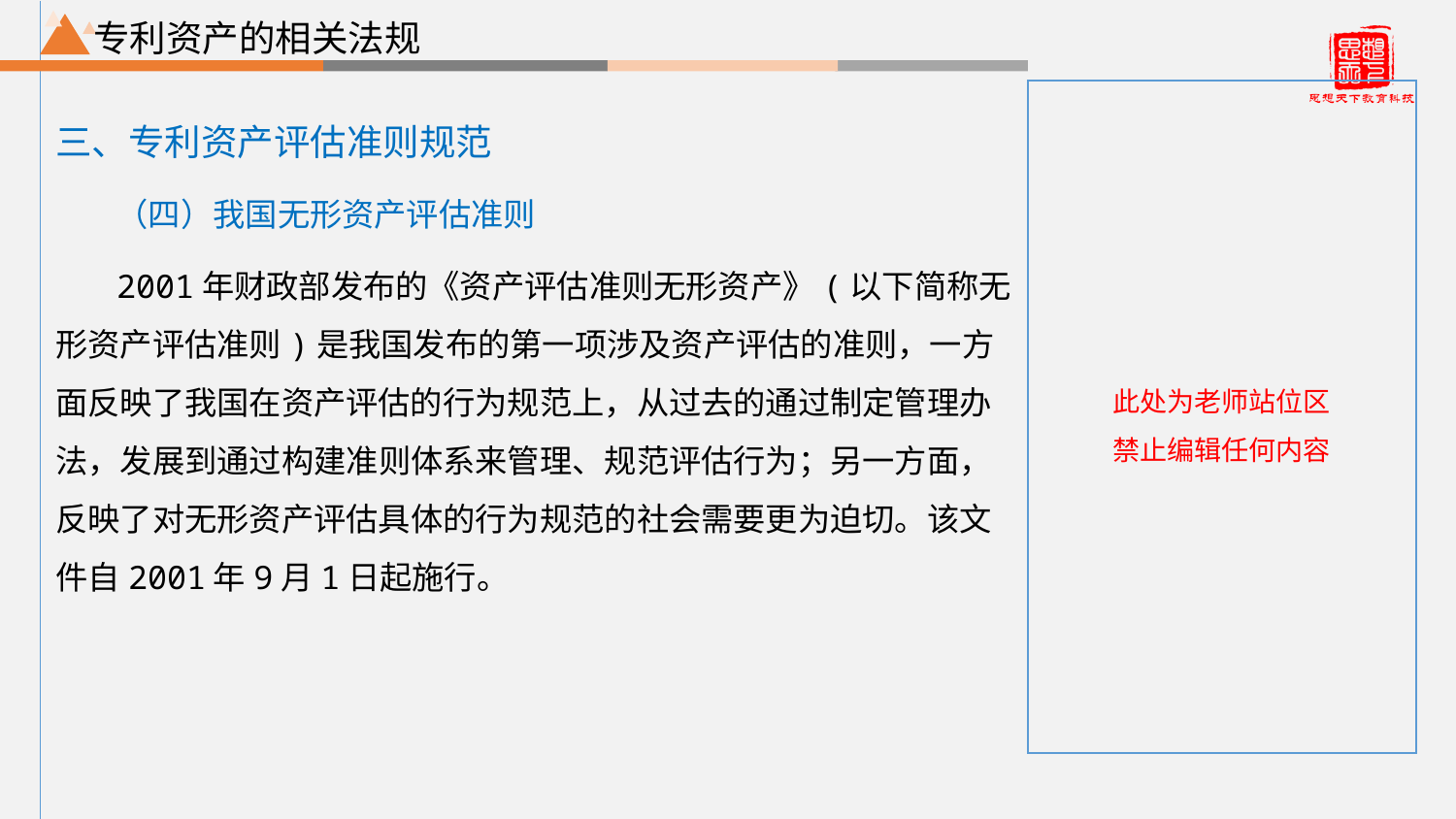

根据实际情况添加不同层级标题
# 专利资产的相关法规
三、专利资产评估准则规范
（四）我国无形资产评估准则
2001年财政部发布的《资产评估准则无形资产》(以下简称无形资产评估准则)是我国发布的第一项涉及资产评估的准则，一方面反映了我国在资产评估的行为规范上，从过去的通过制定管理办法，发展到通过构建准则体系来管理、规范评估行为；另一方面，反映了对无形资产评估具体的行为规范的社会需要更为迫切。该文件自2001年9月1日起施行。

42